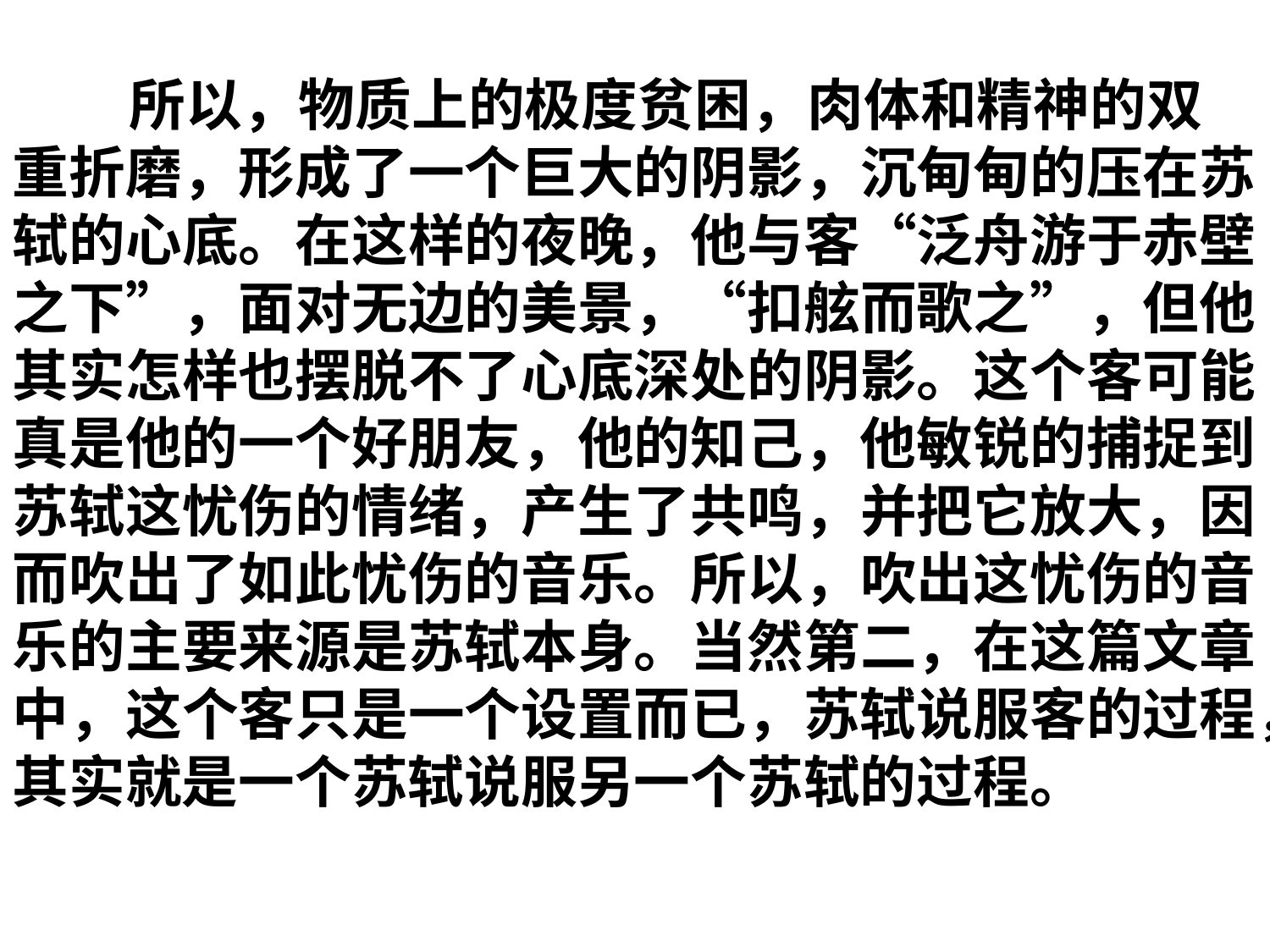

所以，物质上的极度贫困，肉体和精神的双重折磨，形成了一个巨大的阴影，沉甸甸的压在苏轼的心底。在这样的夜晚，他与客“泛舟游于赤壁之下”，面对无边的美景，“扣舷而歌之”，但他其实怎样也摆脱不了心底深处的阴影。这个客可能真是他的一个好朋友，他的知己，他敏锐的捕捉到苏轼这忧伤的情绪，产生了共鸣，并把它放大，因而吹出了如此忧伤的音乐。所以，吹出这忧伤的音乐的主要来源是苏轼本身。当然第二，在这篇文章中，这个客只是一个设置而已，苏轼说服客的过程，其实就是一个苏轼说服另一个苏轼的过程。